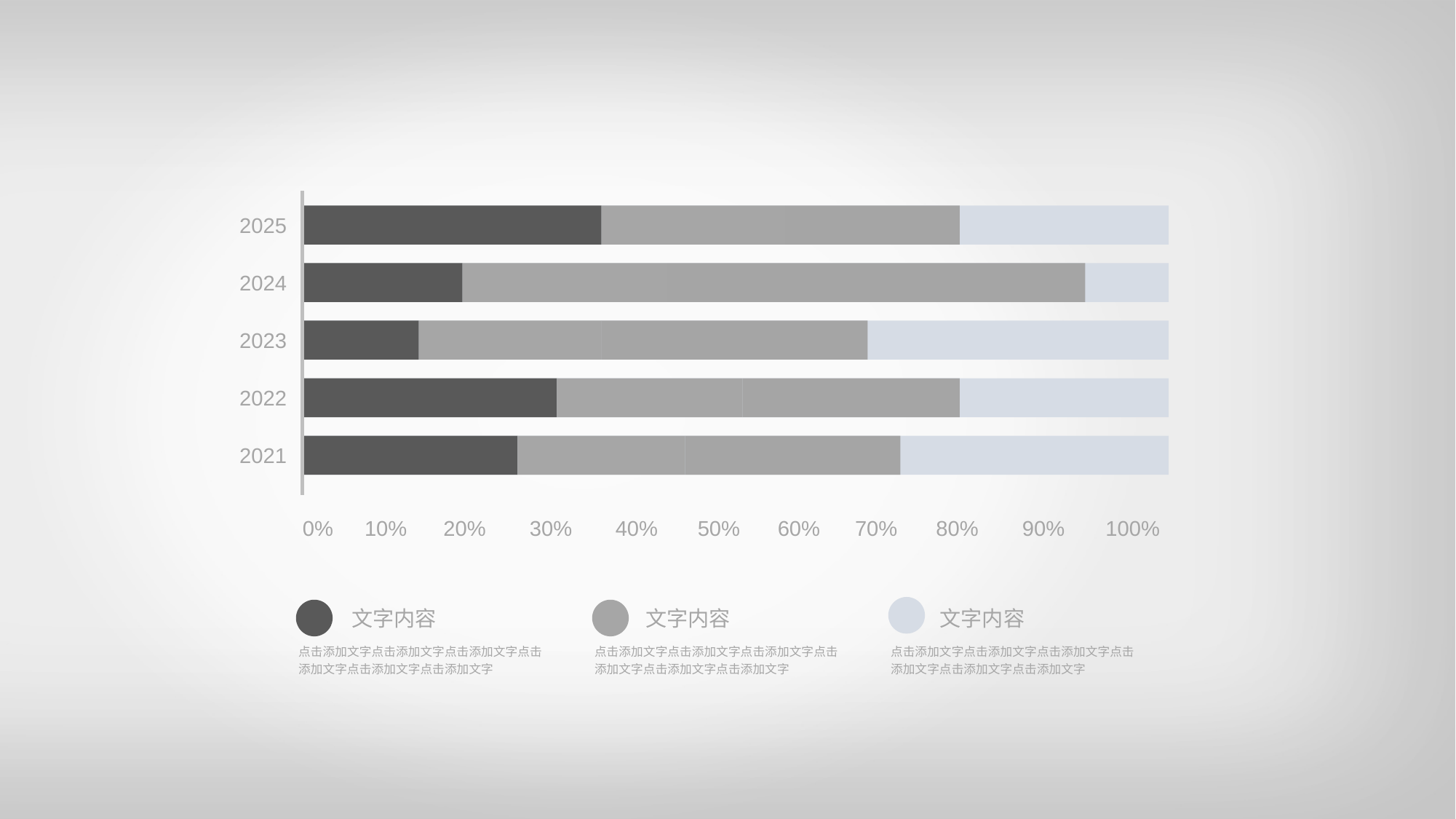

2025

2024

2023

2022

2021

0%
10%
20%
30%
40%
50%
60%
70%
80%
90%
100%
文字内容
文字内容
文字内容

点击添加文字点击添加文字点击添加文字点击添加文字点击添加文字点击添加文字
点击添加文字点击添加文字点击添加文字点击添加文字点击添加文字点击添加文字
点击添加文字点击添加文字点击添加文字点击添加文字点击添加文字点击添加文字